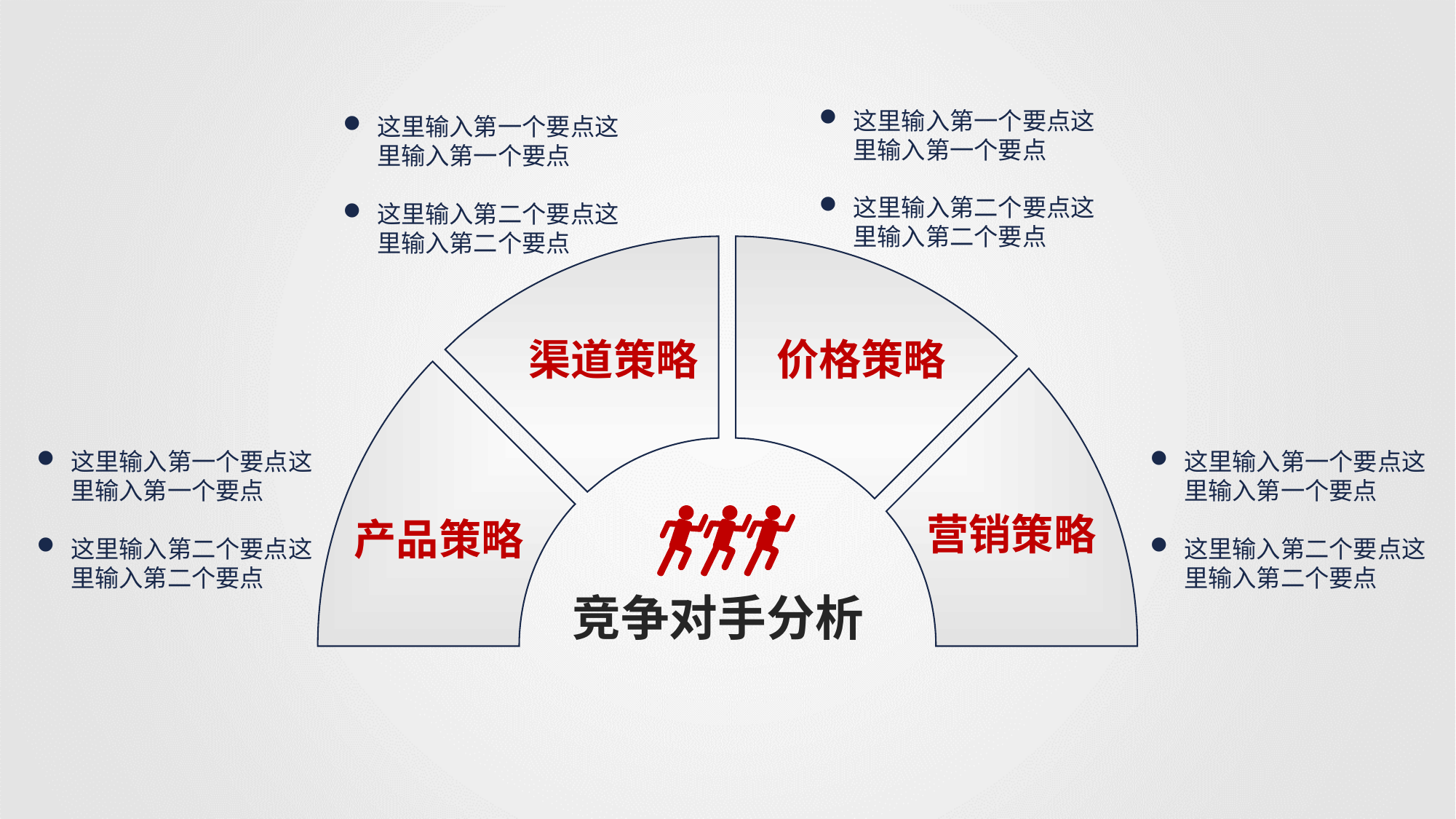

这里输入第一个要点这里输入第一个要点

这里输入第二个要点这里输入第二个要点
这里输入第一个要点这里输入第一个要点

这里输入第二个要点这里输入第二个要点

渠道策略
价格策略
这里输入第一个要点这里输入第一个要点

这里输入第二个要点这里输入第二个要点
这里输入第一个要点这里输入第一个要点

这里输入第二个要点这里输入第二个要点
营销策略

产品策略
竞争对手分析